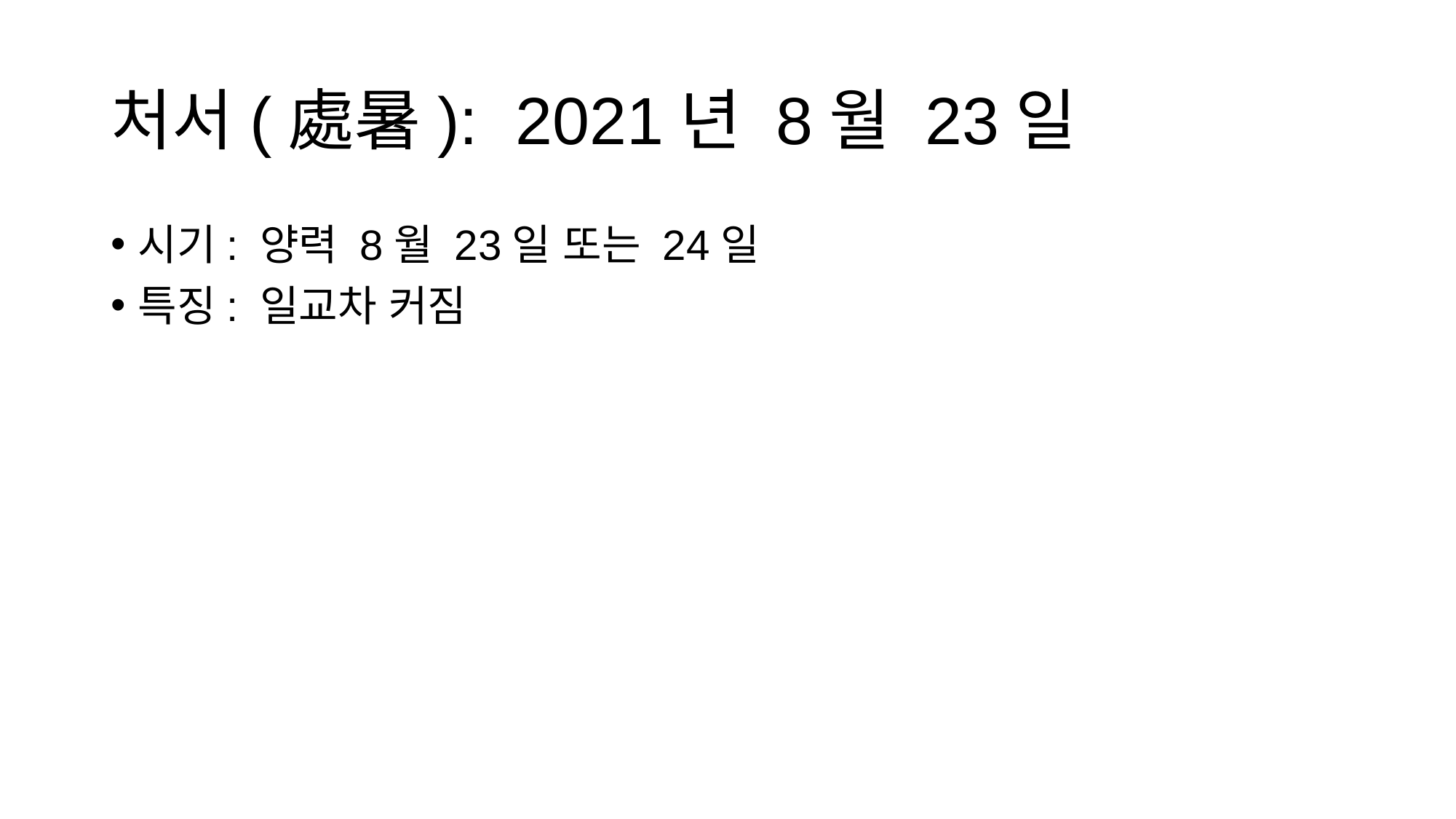

# 처서(處暑):  2021년 8월 23일
시기: 양력 8월 23일 또는 24일
특징: 일교차 커짐